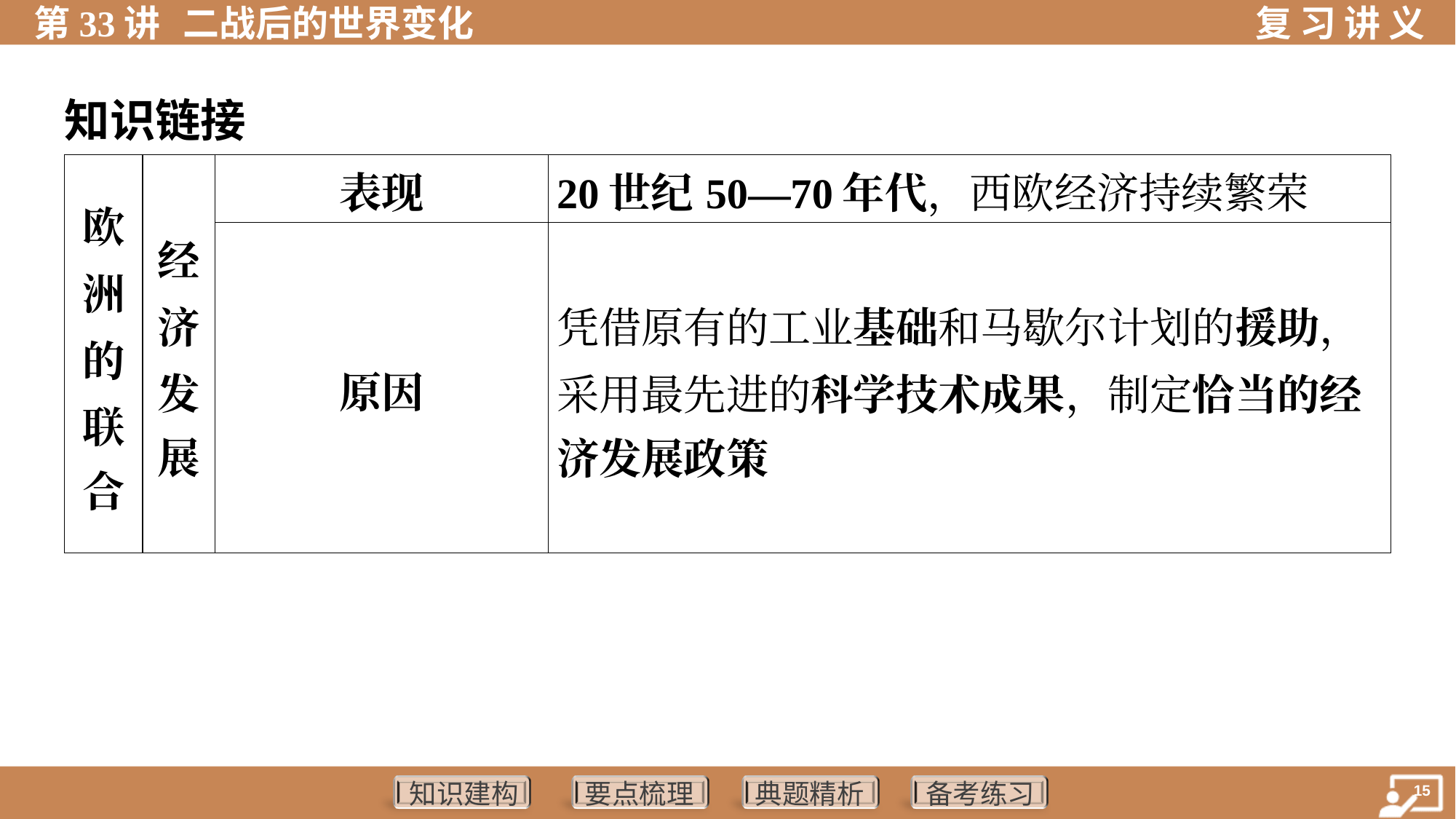

知识链接
| 欧 洲 的 联 合 | 经 济 发 展 | 表现 | 20世纪50—70年代，西欧经济持续繁荣 |  |
| --- | --- | --- | --- | --- |
|  |  | 原因 | 凭借原有的工业基础和马歇尔计划的援助， 采用最先进的科学技术成果，制定恰当的经 济发展政策 |  |